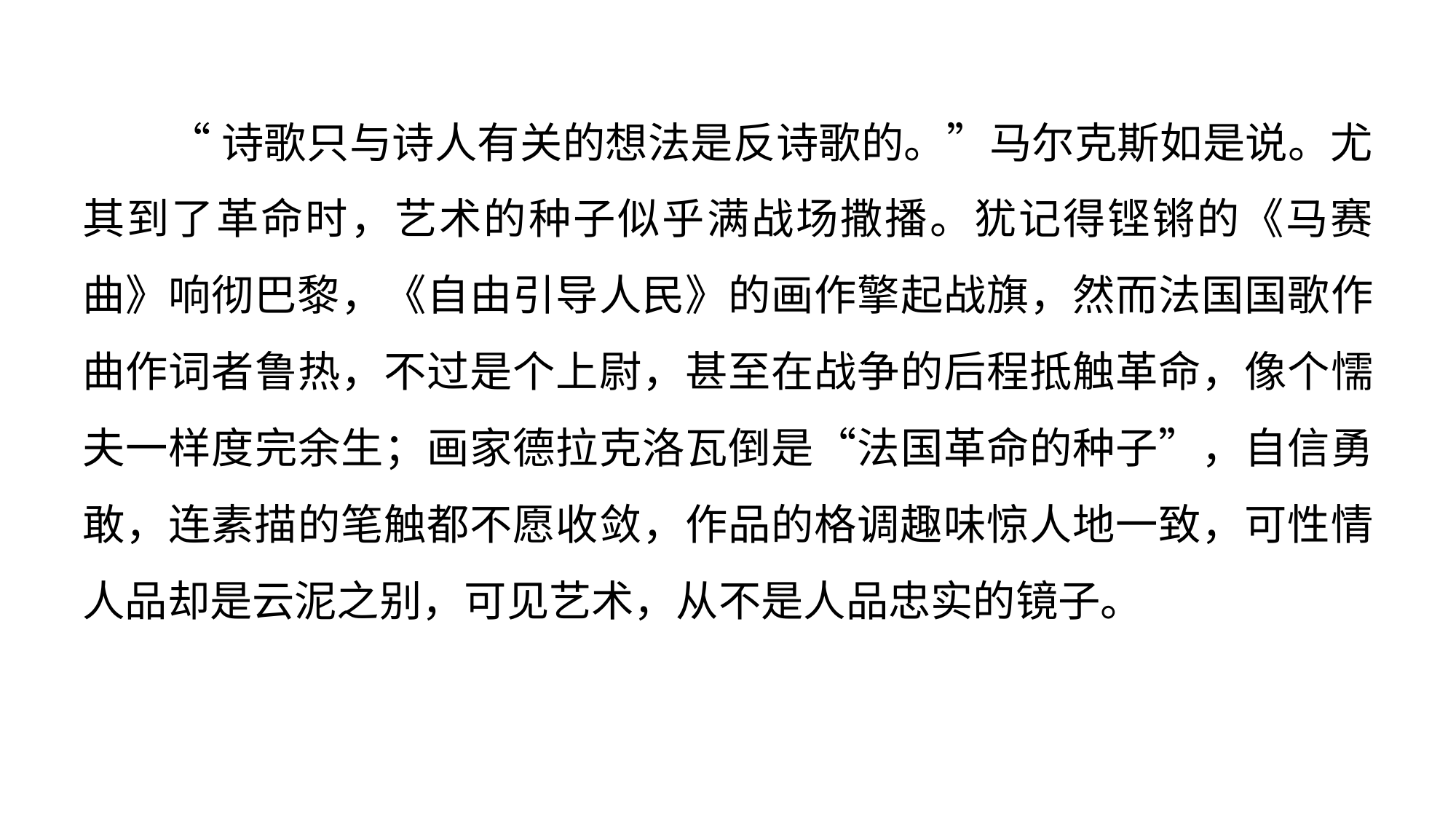

“诗歌只与诗人有关的想法是反诗歌的。”马尔克斯如是说。尤其到了革命时，艺术的种子似乎满战场撒播。犹记得铿锵的《马赛曲》响彻巴黎，《自由引导人民》的画作擎起战旗，然而法国国歌作曲作词者鲁热，不过是个上尉，甚至在战争的后程抵触革命，像个懦夫一样度完余生；画家德拉克洛瓦倒是“法国革命的种子”，自信勇敢，连素描的笔触都不愿收敛，作品的格调趣味惊人地一致，可性情人品却是云泥之别，可见艺术，从不是人品忠实的镜子。